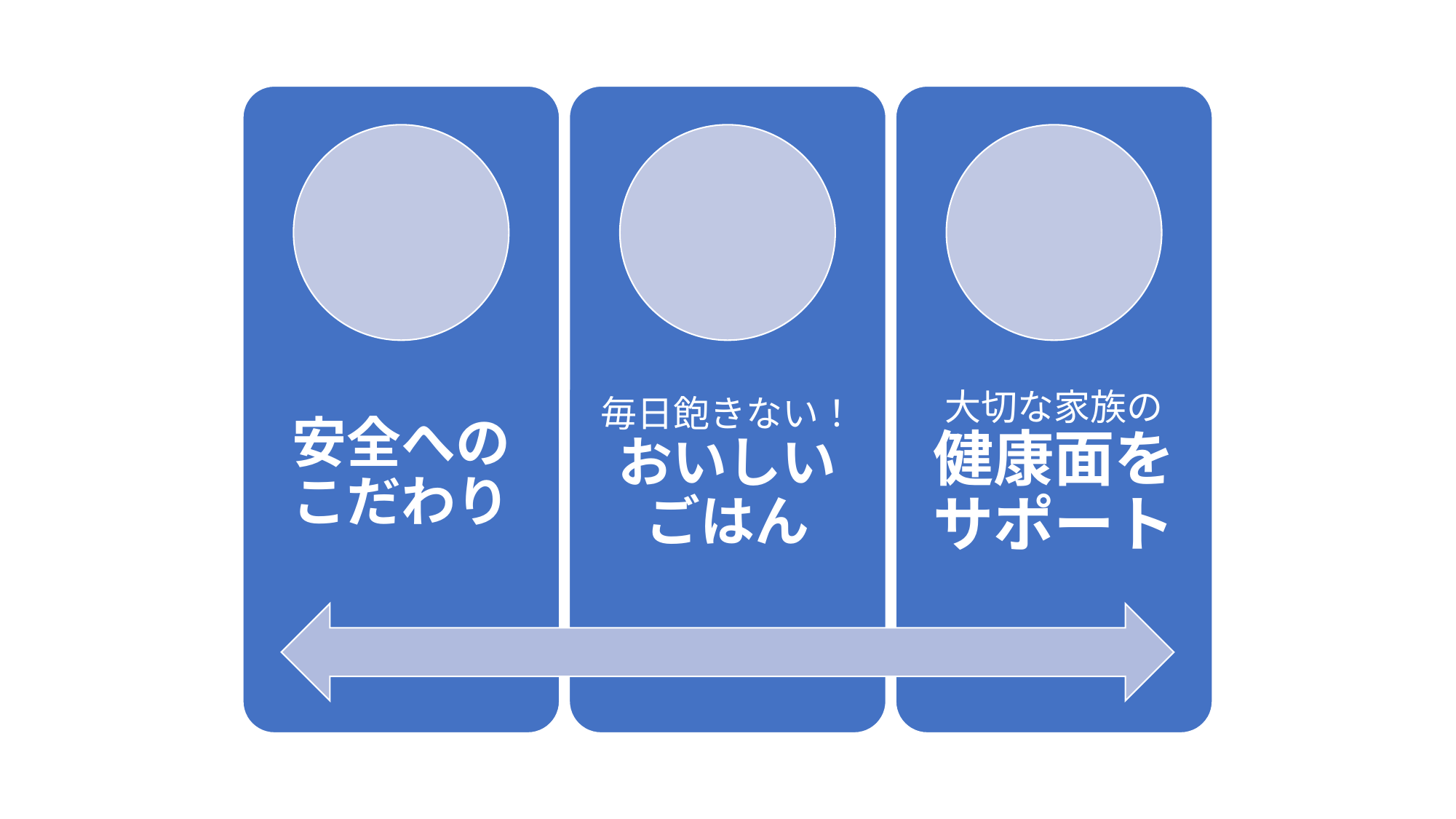

安全へのこだわり
毎日飽きない！おいしいごはん
大切な家族の健康面をサポート